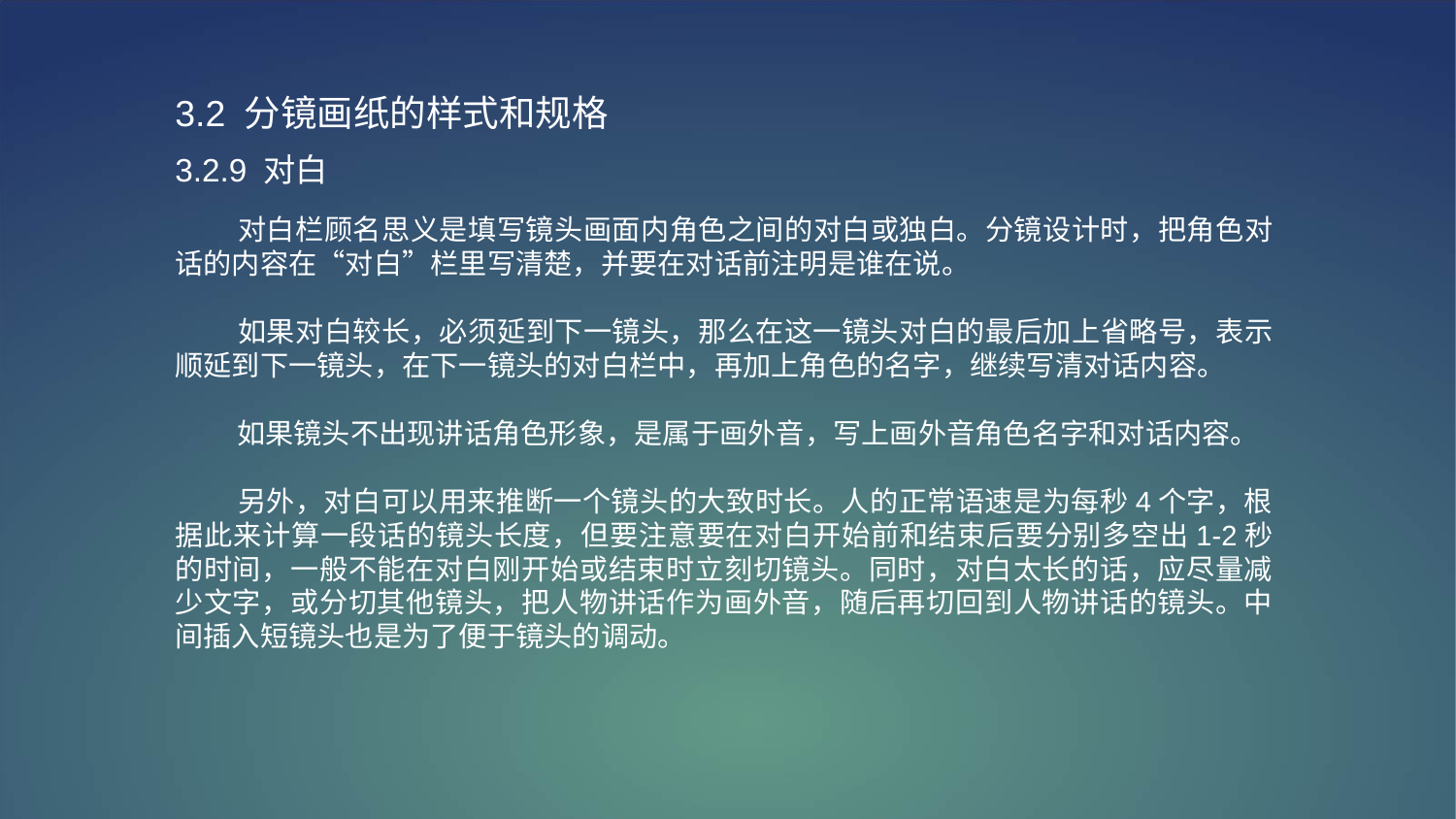

3.2 分镜画纸的样式和规格
3.2.9 对白
  对白栏顾名思义是填写镜头画面内角色之间的对白或独白。分镜设计时，把角色对话的内容在“对白”栏里写清楚，并要在对话前注明是谁在说。

  如果对白较长，必须延到下一镜头，那么在这一镜头对白的最后加上省略号，表示顺延到下一镜头，在下一镜头的对白栏中，再加上角色的名字，继续写清对话内容。

  如果镜头不出现讲话角色形象，是属于画外音，写上画外音角色名字和对话内容。

  另外，对白可以用来推断一个镜头的大致时长。人的正常语速是为每秒4个字，根据此来计算一段话的镜头长度，但要注意要在对白开始前和结束后要分别多空出1-2秒的时间，一般不能在对白刚开始或结束时立刻切镜头。同时，对白太长的话，应尽量减少文字，或分切其他镜头，把人物讲话作为画外音，随后再切回到人物讲话的镜头。中间插入短镜头也是为了便于镜头的调动。